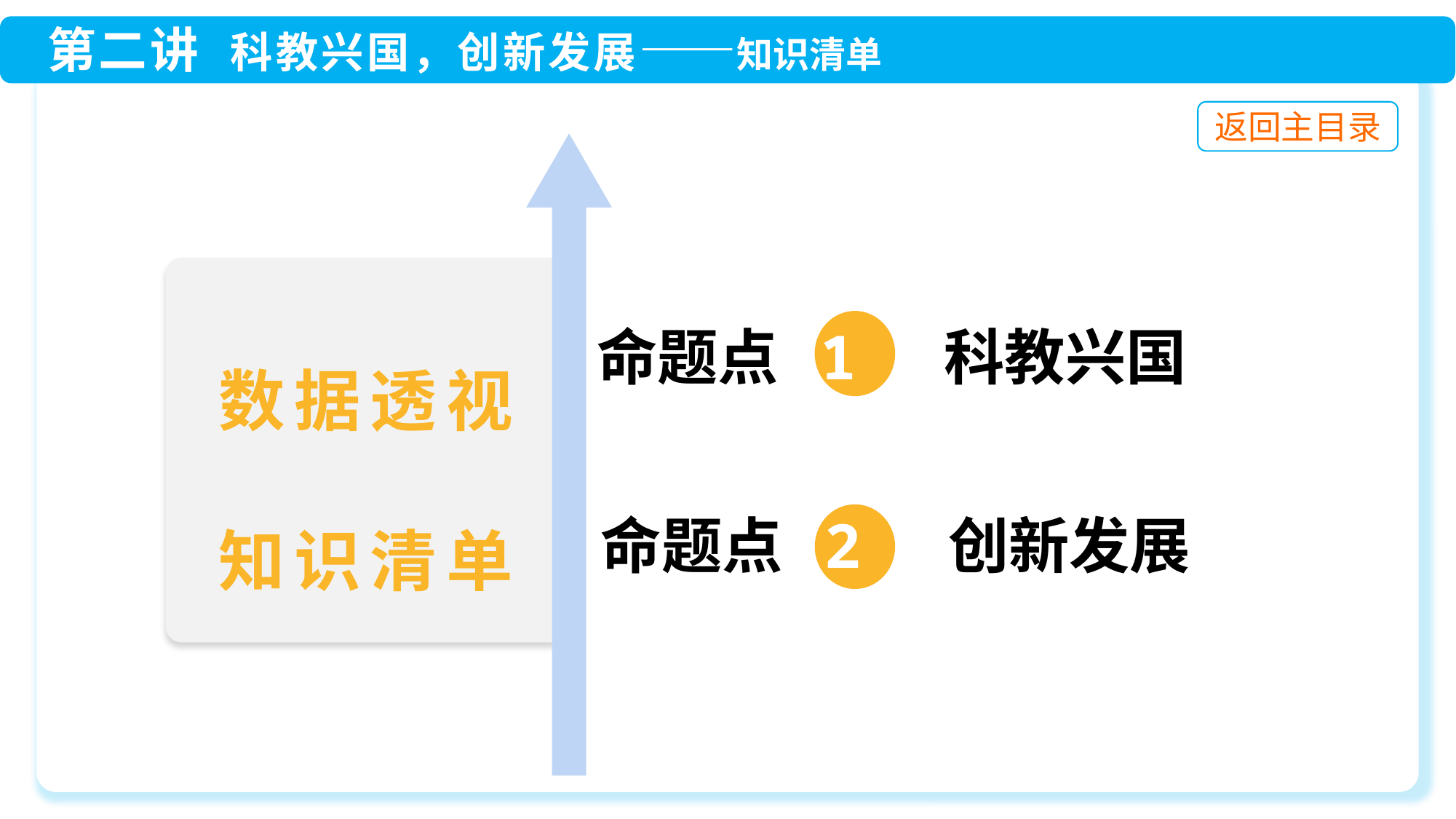

命题点  1  科教兴国
命题点  2  创新发展
数据透视
知识清单